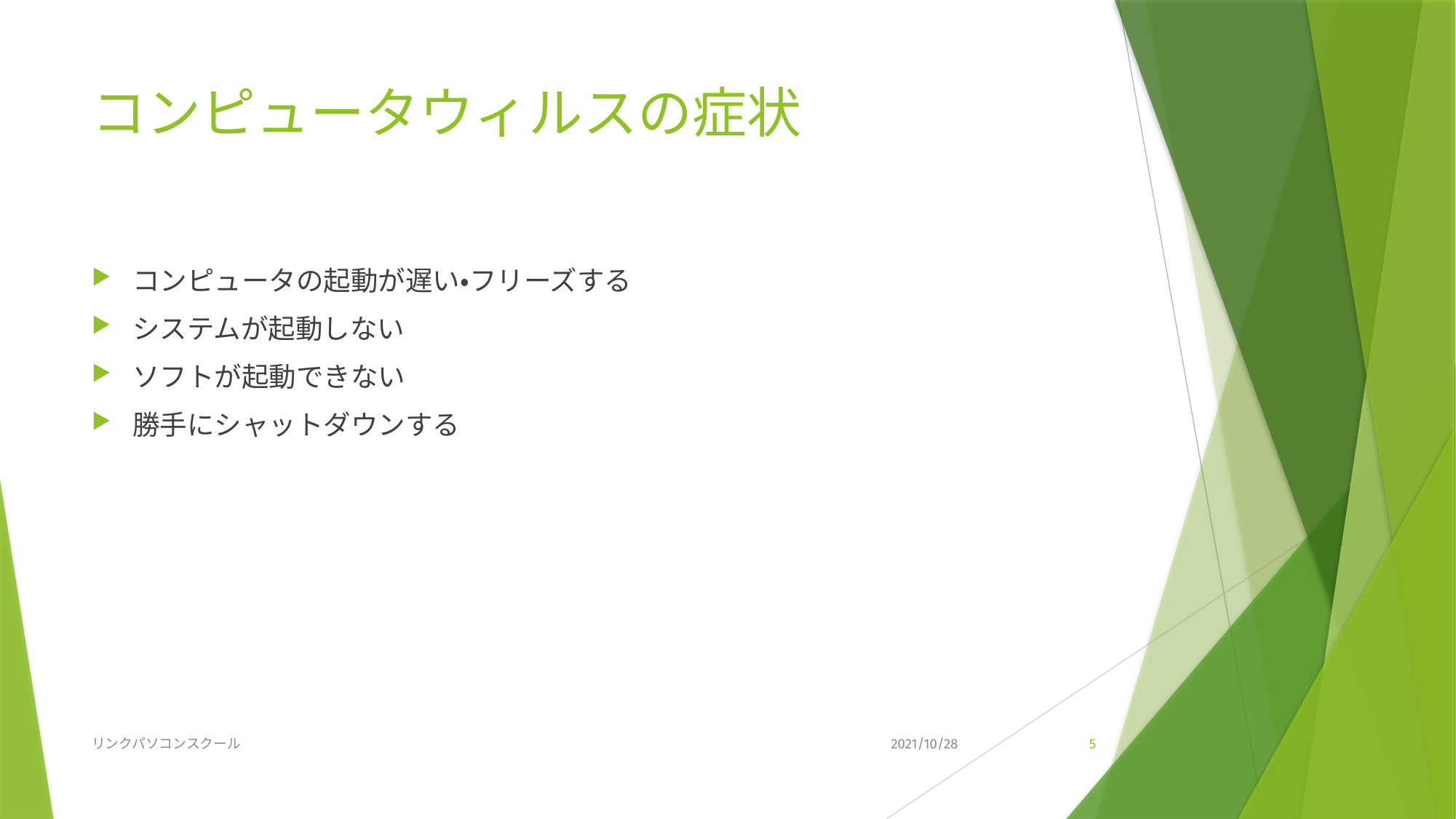

# コンピュータウィルスの症状
コンピュータの起動が遅い・フリーズする
システムが起動しない
ソフトが起動できない
勝手にシャットダウンする
リンクパソコンスクール
2021/10/28
5